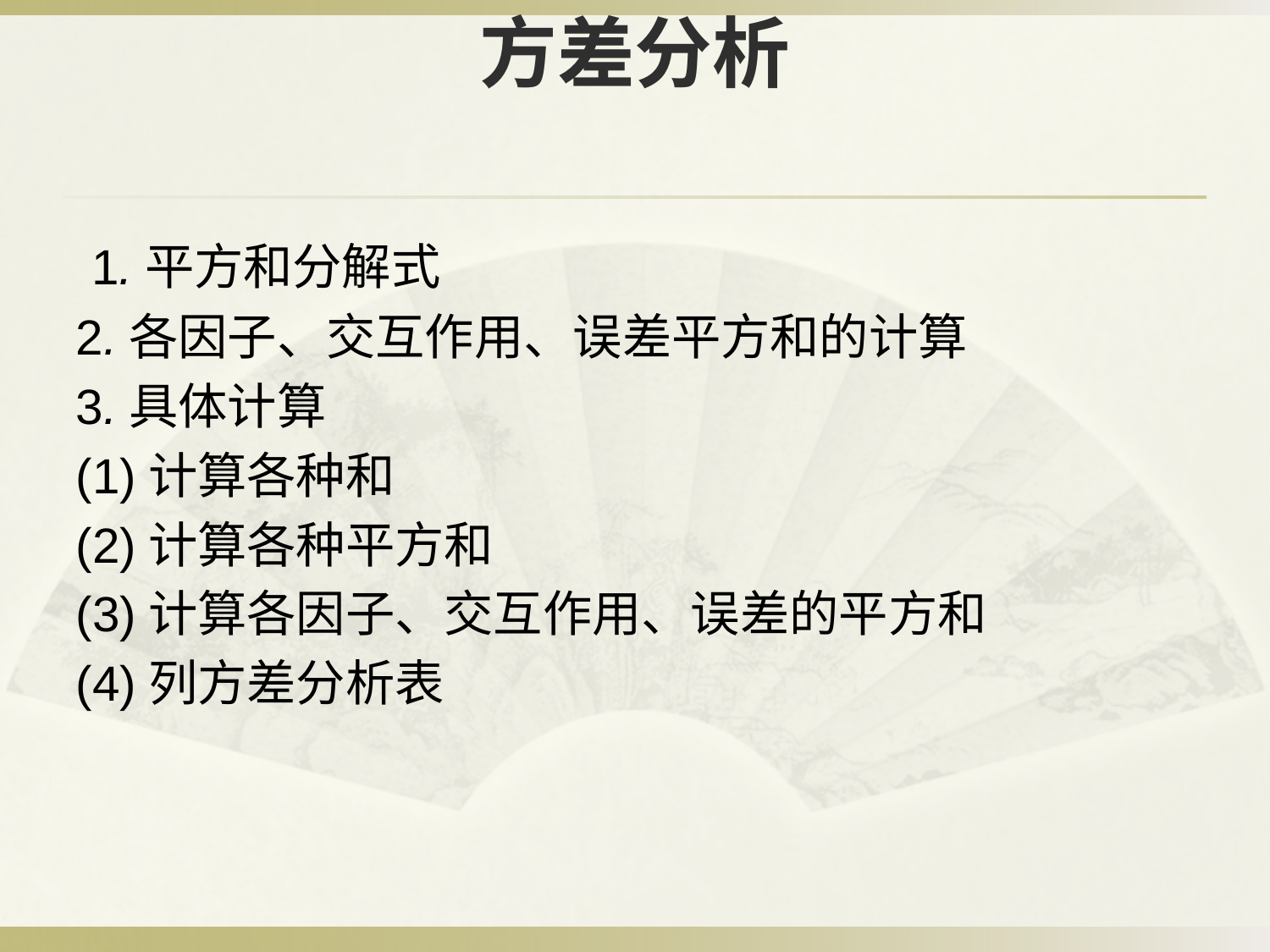

# 方差分析
 1.平方和分解式
2.各因子、交互作用、误差平方和的计算
3.具体计算
(1)计算各种和
(2)计算各种平方和
(3)计算各因子、交互作用、误差的平方和
(4)列方差分析表